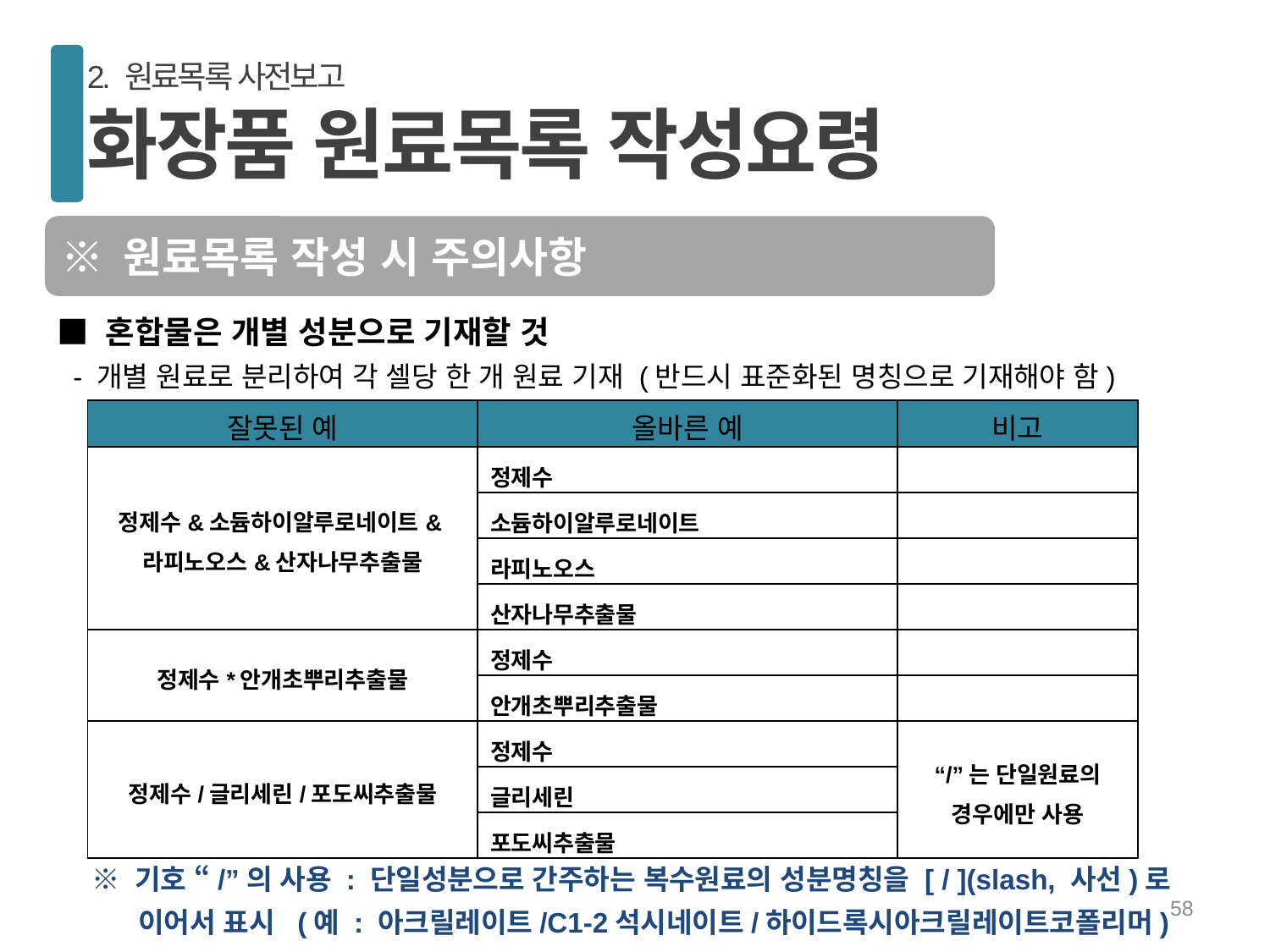

2. 원료목록 사전보고
화장품 원료목록 작성요령
※ 원료목록 작성 시 주의사항
■ 혼합물은 개별 성분으로 기재할 것
  - 개별 원료로 분리하여 각 셀당 한 개 원료 기재 (반드시 표준화된 명칭으로 기재해야 함)
| 잘못된 예 | 올바른 예 | 비고 |
| --- | --- | --- |
| 정제수&소듐하이알루로네이트&라피노오스&산자나무추출물 | 정제수 |  |
|  | 소듐하이알루로네이트 |  |
|  | 라피노오스 |  |
|  | 산자나무추출물 |  |
| 정제수\*안개초뿌리추출물 | 정제수 |  |
|  | 안개초뿌리추출물 |  |
| 정제수/글리세린/포도씨추출물 | 정제수 | “/”는 단일원료의 경우에만 사용 |
|  | 글리세린 |  |
|  | 포도씨추출물 |  |
※ 기호 “/”의 사용 : 단일성분으로 간주하는 복수원료의 성분명칭을 [ / ](slash, 사선)로
     이어서 표시  (예 : 아크릴레이트/C1-2석시네이트/하이드록시아크릴레이트코폴리머)
58